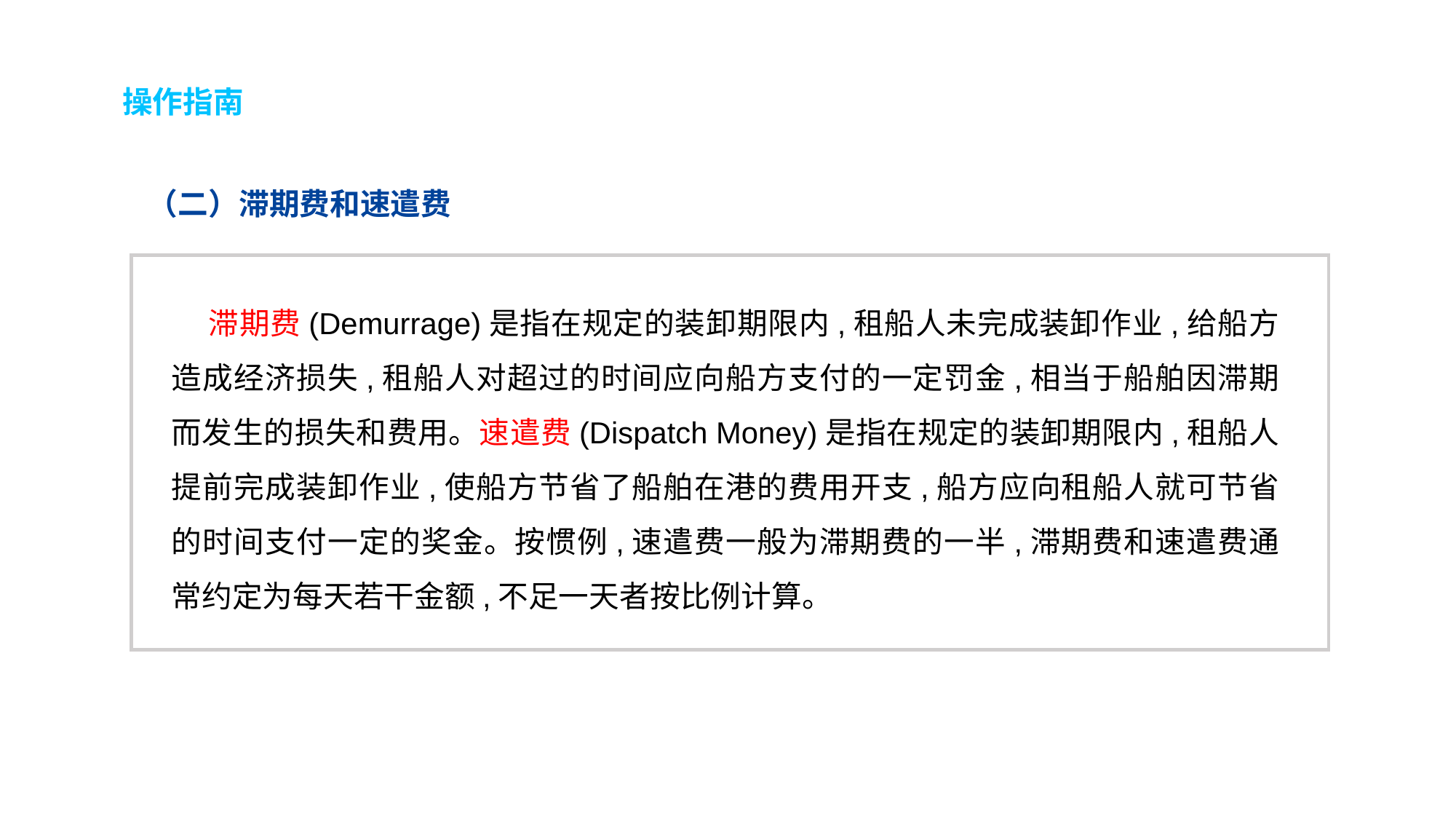

操作指南
（二）滞期费和速遣费

    滞期费(Demurrage)是指在规定的装卸期限内,租船人未完成装卸作业,给船方造成经济损失,租船人对超过的时间应向船方支付的一定罚金,相当于船舶因滞期而发生的损失和费用。速遣费(Dispatch Money)是指在规定的装卸期限内,租船人提前完成装卸作业,使船方节省了船舶在港的费用开支,船方应向租船人就可节省的时间支付一定的奖金。按惯例,速遣费一般为滞期费的一半,滞期费和速遣费通常约定为每天若干金额,不足一天者按比例计算。